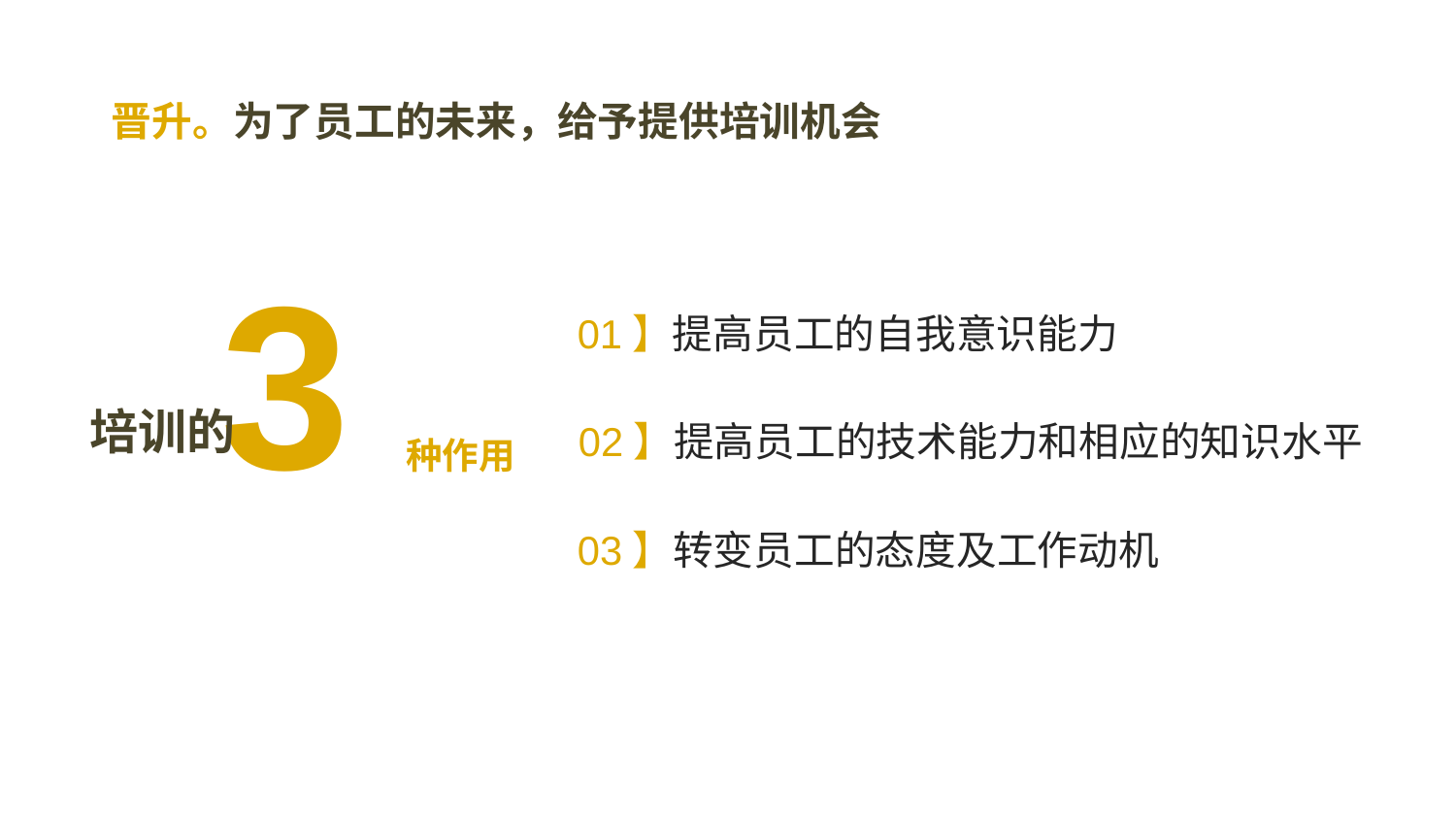

晋升。为了员工的未来，给予提供培训机会
3种作用
01】提高员工的自我意识能力
培训的
02】提高员工的技术能力和相应的知识水平
03】转变员工的态度及工作动机